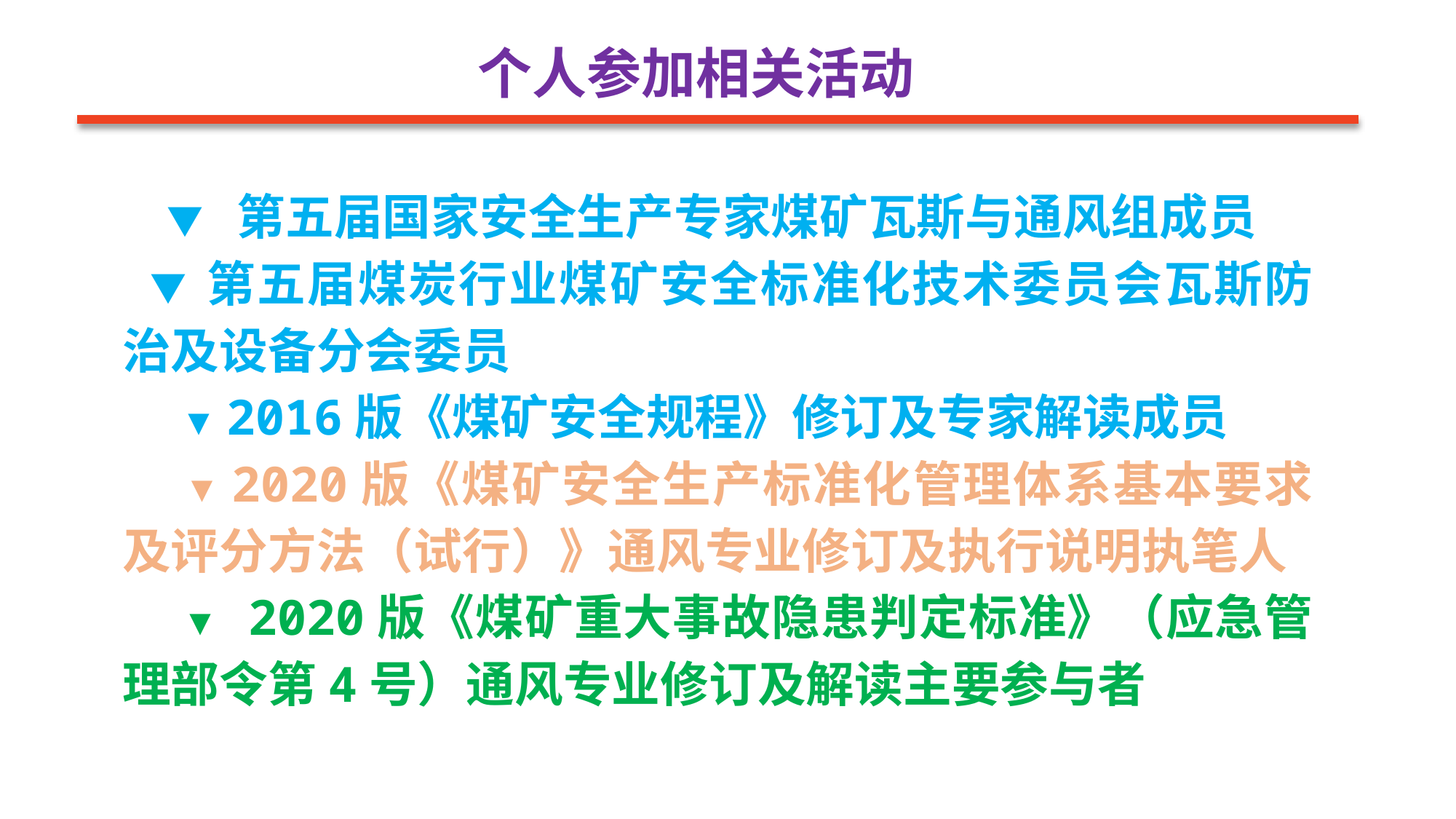

个人参加相关活动

    ▼  第五届国家安全生产专家煤矿瓦斯与通风组成员
  ▼ 第五届煤炭行业煤矿安全标准化技术委员会瓦斯防治及设备分会委员
  ▼ 2016版《煤矿安全规程》修订及专家解读成员
  ▼ 2020版《煤矿安全生产标准化管理体系基本要求及评分方法（试行）》通风专业修订及执行说明执笔人
  ▼ 2020版《煤矿重大事故隐患判定标准》（应急管理部令第4号）通风专业修订及解读主要参与者